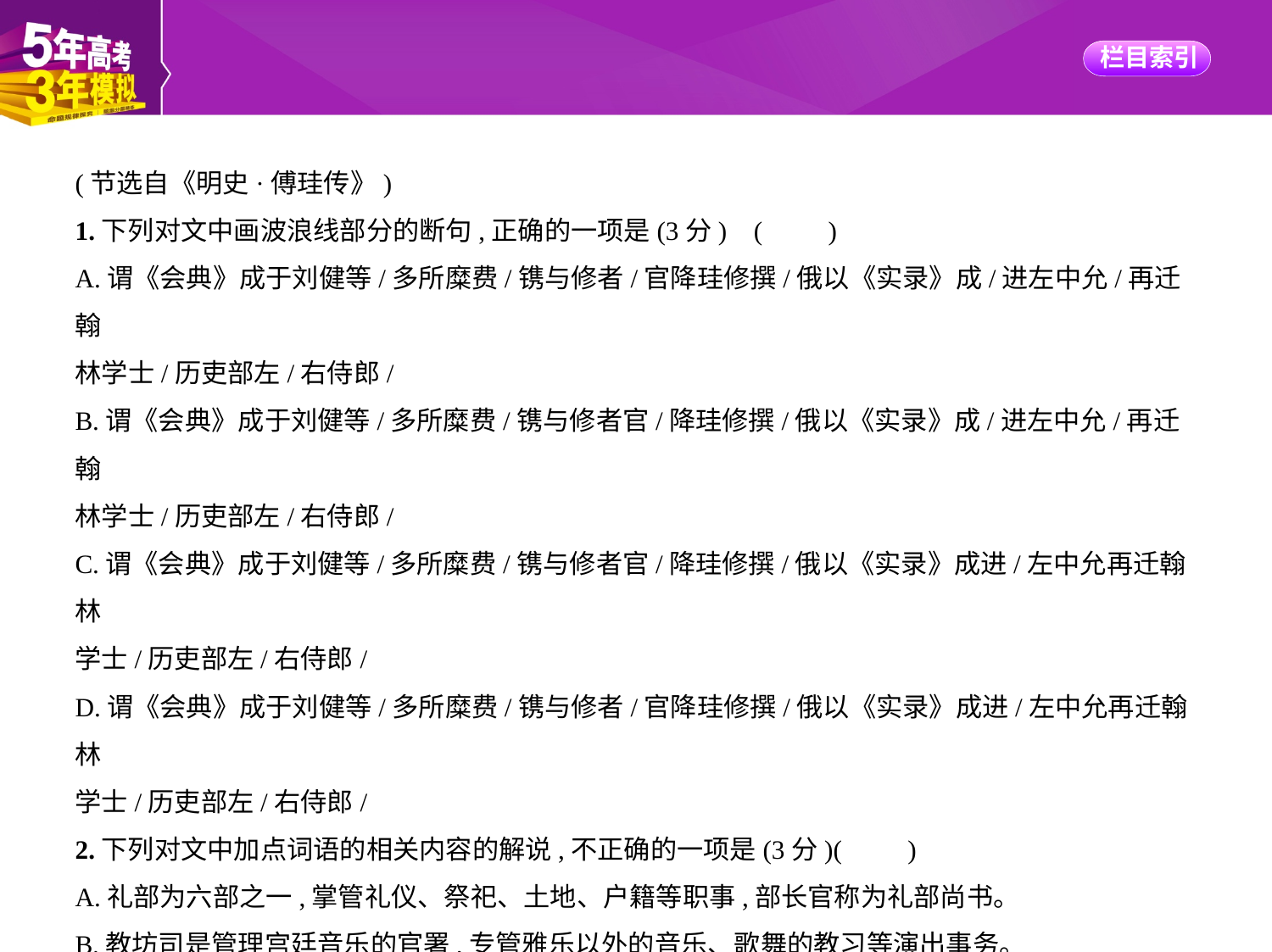

(节选自《明史·傅珪传》)
1.下列对文中画波浪线部分的断句,正确的一项是(3分) (　　)
A.谓《会典》成于刘健等/多所糜费/镌与修者/官降珪修撰/俄以《实录》成/进左中允/再迁翰
林学士/历吏部左/右侍郎/
B.谓《会典》成于刘健等/多所糜费/镌与修者官/降珪修撰/俄以《实录》成/进左中允/再迁翰
林学士/历吏部左/右侍郎/
C.谓《会典》成于刘健等/多所糜费/镌与修者官/降珪修撰/俄以《实录》成进/左中允再迁翰林
学士/历吏部左/右侍郎/
D.谓《会典》成于刘健等/多所糜费/镌与修者/官降珪修撰/俄以《实录》成进/左中允再迁翰林
学士/历吏部左/右侍郎/
2.下列对文中加点词语的相关内容的解说,不正确的一项是(3分)(　　)
A.礼部为六部之一,掌管礼仪、祭祀、土地、户籍等职事,部长官称为礼部尚书。
B.教坊司是管理宫廷音乐的官署,专管雅乐以外的音乐、歌舞的教习等演出事务。
C.致仕本义是将享受的禄位交还给君王,表示官员辞去官职或到规定年龄而离职。
D.历史上的“两京”有多种所指,文中则指明代永乐年间迁都以后的南北两处京城。